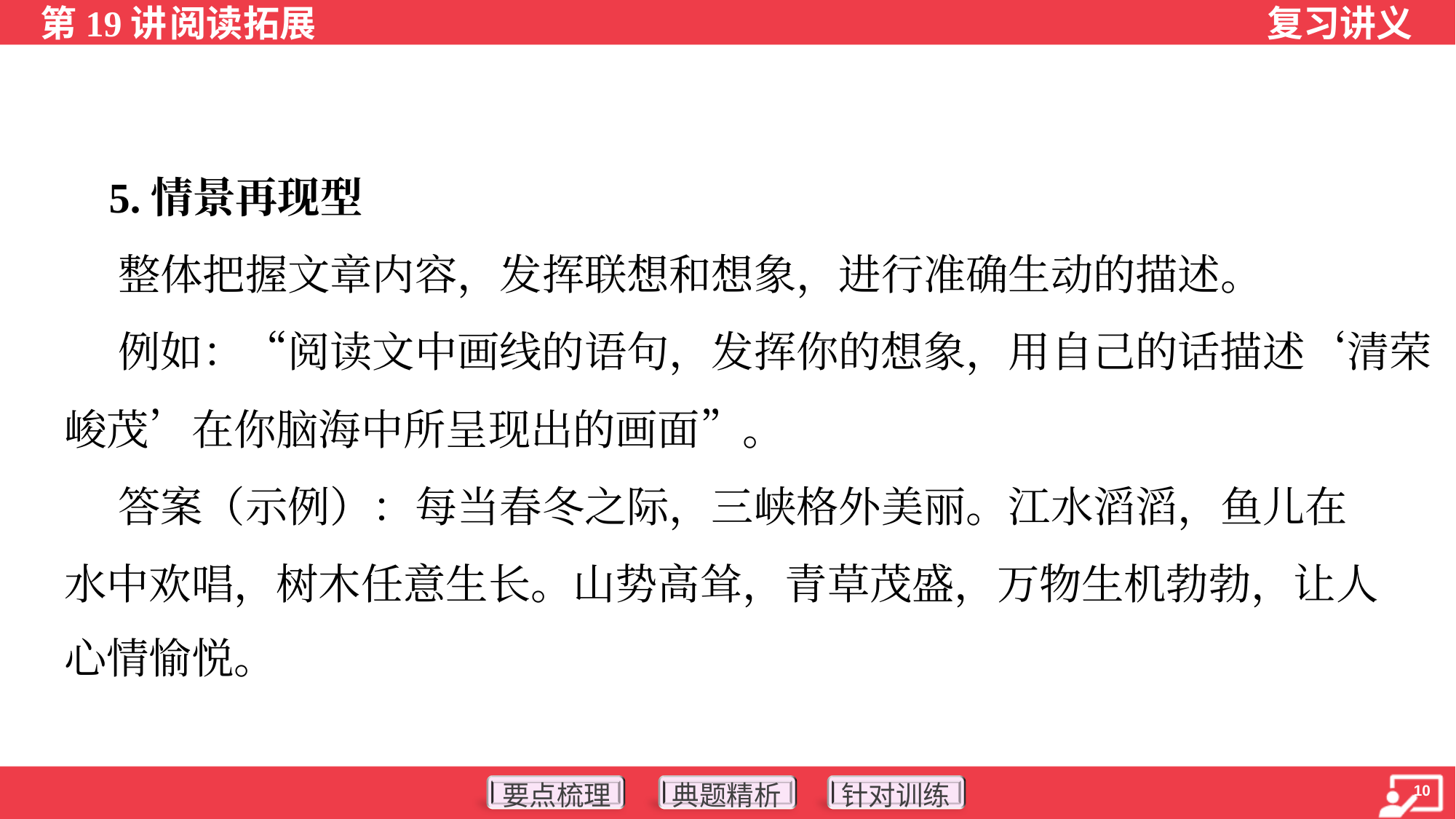

5.情景再现型
    整体把握文章内容，发挥联想和想象，进行准确生动的描述。
    例如：“阅读文中画线的语句，发挥你的想象，用自己的话描述‘清荣
峻茂’在你脑海中所呈现出的画面”。
    答案（示例）：每当春冬之际，三峡格外美丽。江水滔滔，鱼儿在
水中欢唱，树木任意生长。山势高耸，青草茂盛，万物生机勃勃，让人
心情愉悦。